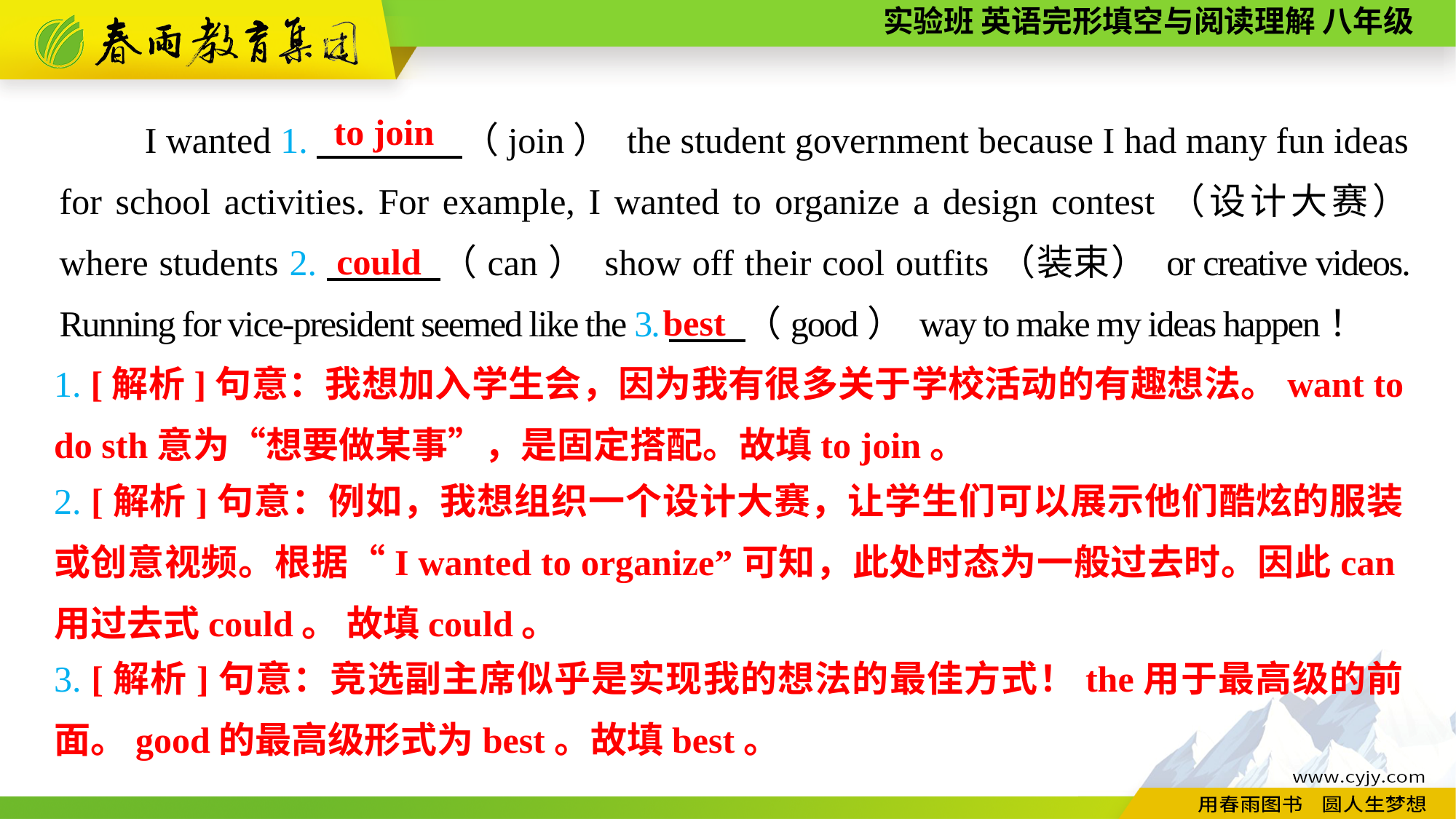

to join
I wanted 1.　　　　（join） the student government because I had many fun ideas for school activities. For example, I wanted to organize a design contest（设计大赛） where students 2.　　　（can） show off their cool outfits（装束） or creative videos. Running for vice-president seemed like the 3.　      （good） way to make my ideas happen！
could
best
1. [解析]句意：我想加入学生会，因为我有很多关于学校活动的有趣想法。want to do sth意为“想要做某事”，是固定搭配。故填to join。
2. [解析]句意：例如，我想组织一个设计大赛，让学生们可以展示他们酷炫的服装或创意视频。根据“I wanted to organize”可知，此处时态为一般过去时。因此can用过去式could。 故填could。
3. [解析]句意：竞选副主席似乎是实现我的想法的最佳方式！the用于最高级的前面。good的最高级形式为best。故填best。